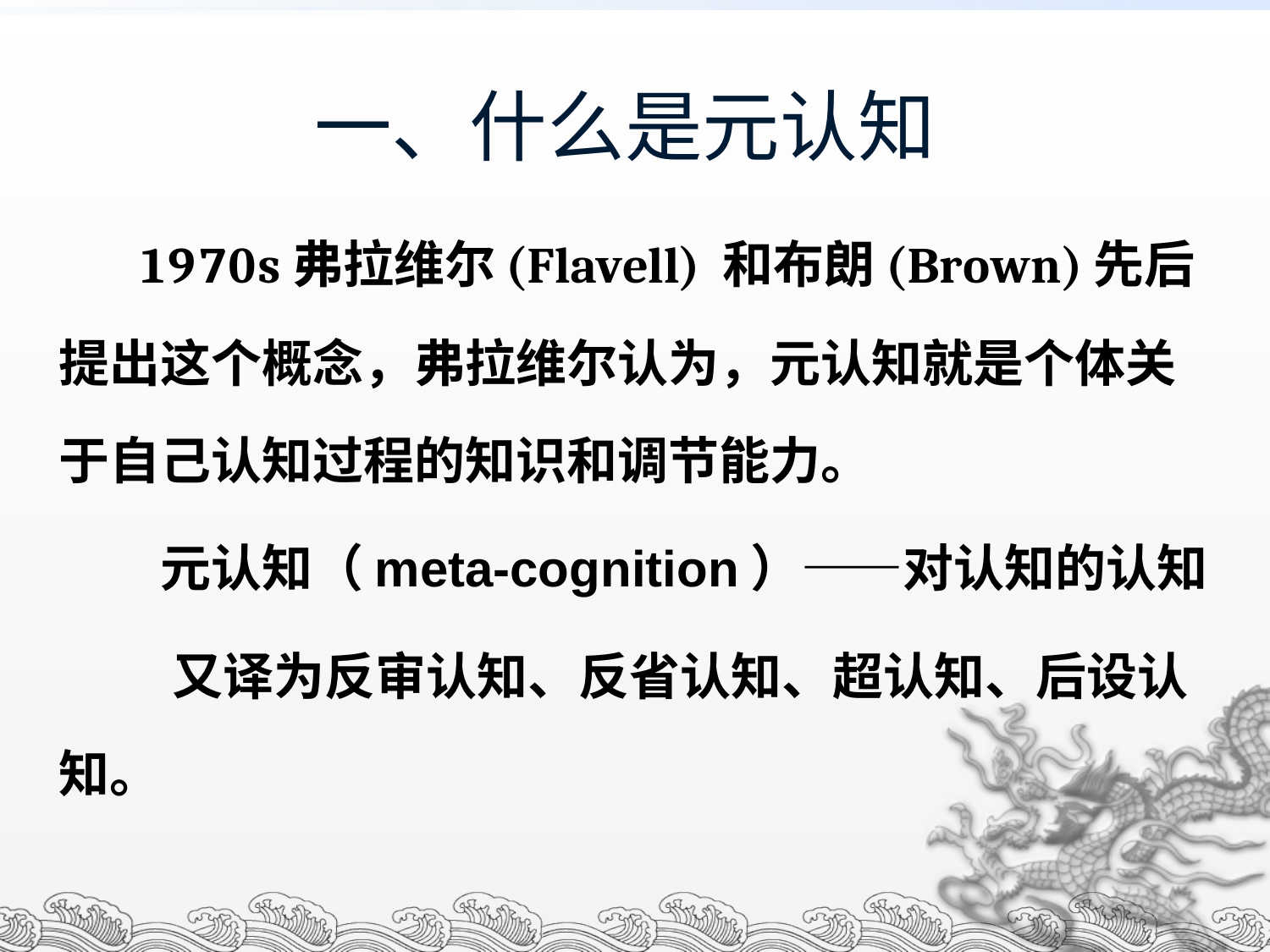

# 一、什么是元认知
          1970s弗拉维尔(Flavell) 和布朗(Brown)先后提出这个概念，弗拉维尔认为，元认知就是个体关于自己认知过程的知识和调节能力。
            元认知（meta-cognition）——对认知的认知
             又译为反审认知、反省认知、超认知、后设认知。